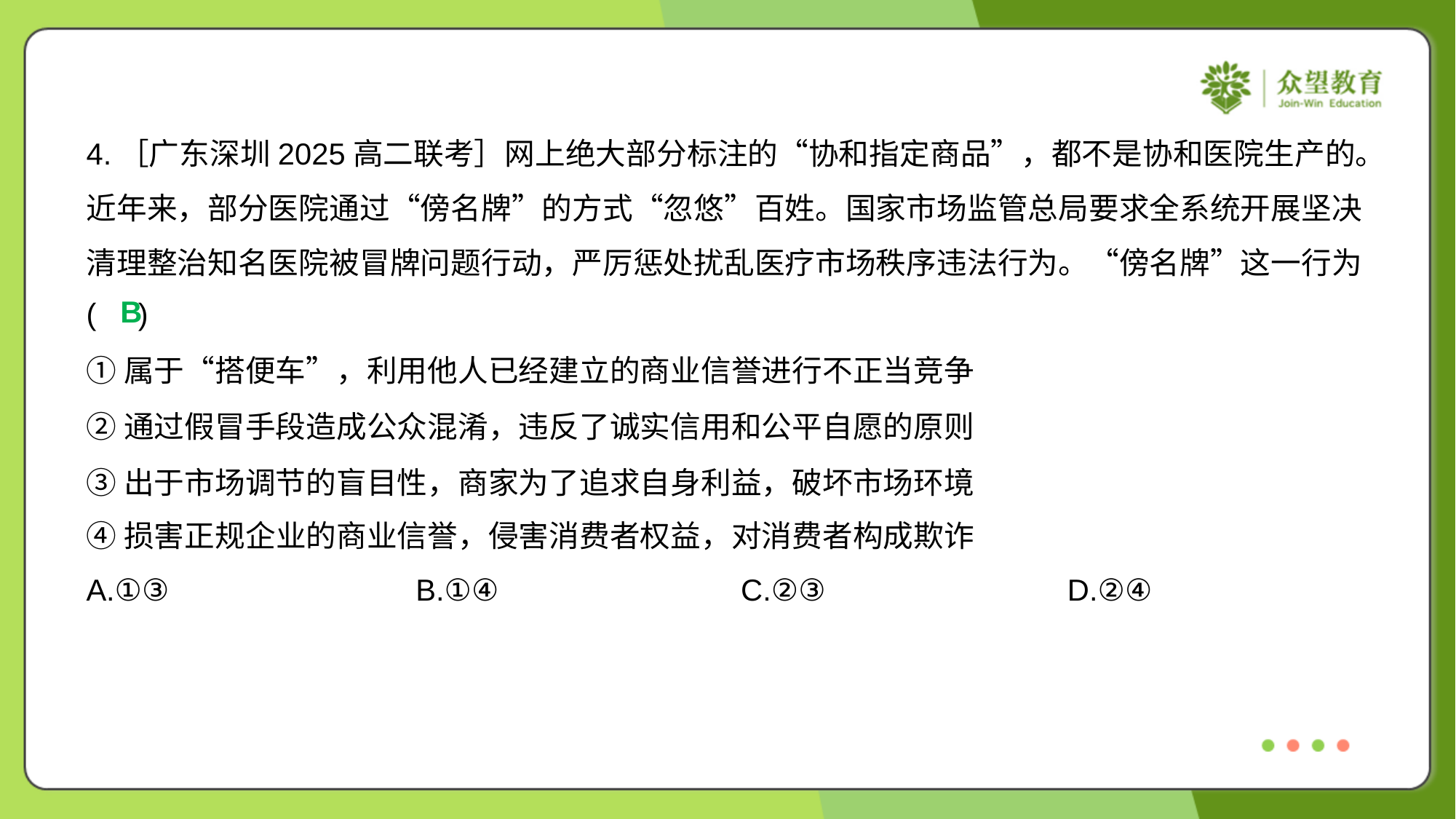

4.［广东深圳2025高二联考］网上绝大部分标注的“协和指定商品”，都不是协和医院生产的。
近年来，部分医院通过“傍名牌”的方式“忽悠”百姓。国家市场监管总局要求全系统开展坚决
清理整治知名医院被冒牌问题行动，严厉惩处扰乱医疗市场秩序违法行为。“傍名牌”这一行为
(     )
B
①属于“搭便车”，利用他人已经建立的商业信誉进行不正当竞争
②通过假冒手段造成公众混淆，违反了诚实信用和公平自愿的原则
③出于市场调节的盲目性，商家为了追求自身利益，破坏市场环境
④损害正规企业的商业信誉，侵害消费者权益，对消费者构成欺诈
A.①③	B.①④	C.②③	D.②④